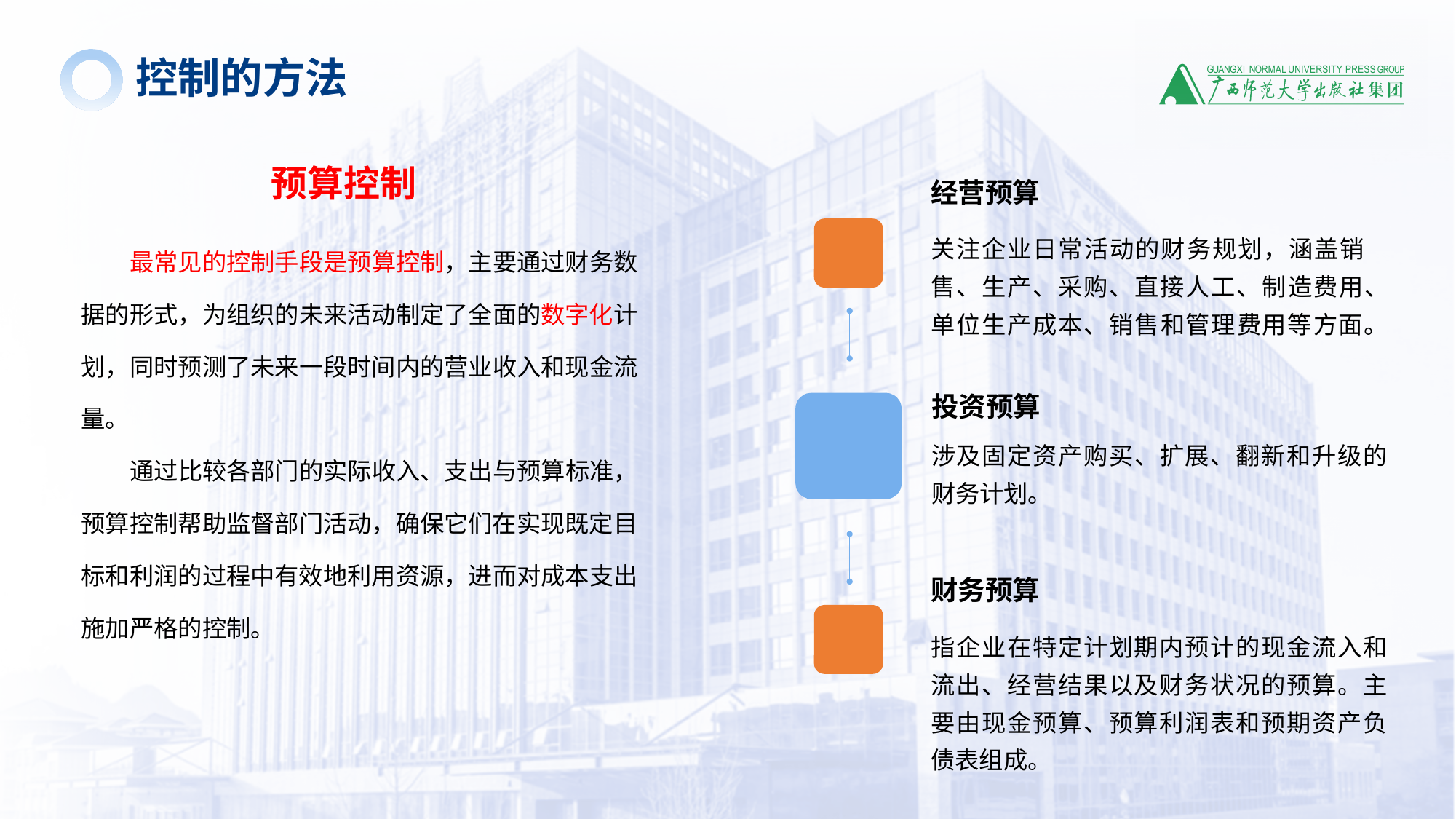

控制的方法

 预算控制
经营预算
关注企业日常活动的财务规划，涵盖销售、生产、采购、直接人工、制造费用、单位生产成本、销售和管理费用等方面。
最常见的控制手段是预算控制，主要通过财务数据的形式，为组织的未来活动制定了全面的数字化计划，同时预测了未来一段时间内的营业收入和现金流量。
通过比较各部门的实际收入、支出与预算标准，预算控制帮助监督部门活动，确保它们在实现既定目标和利润的过程中有效地利用资源，进而对成本支出施加严格的控制。

投资预算
涉及固定资产购买、扩展、翻新和升级的财务计划。
财务预算
指企业在特定计划期内预计的现金流入和流出、经营结果以及财务状况的预算。主要由现金预算、预算利润表和预期资产负债表组成。